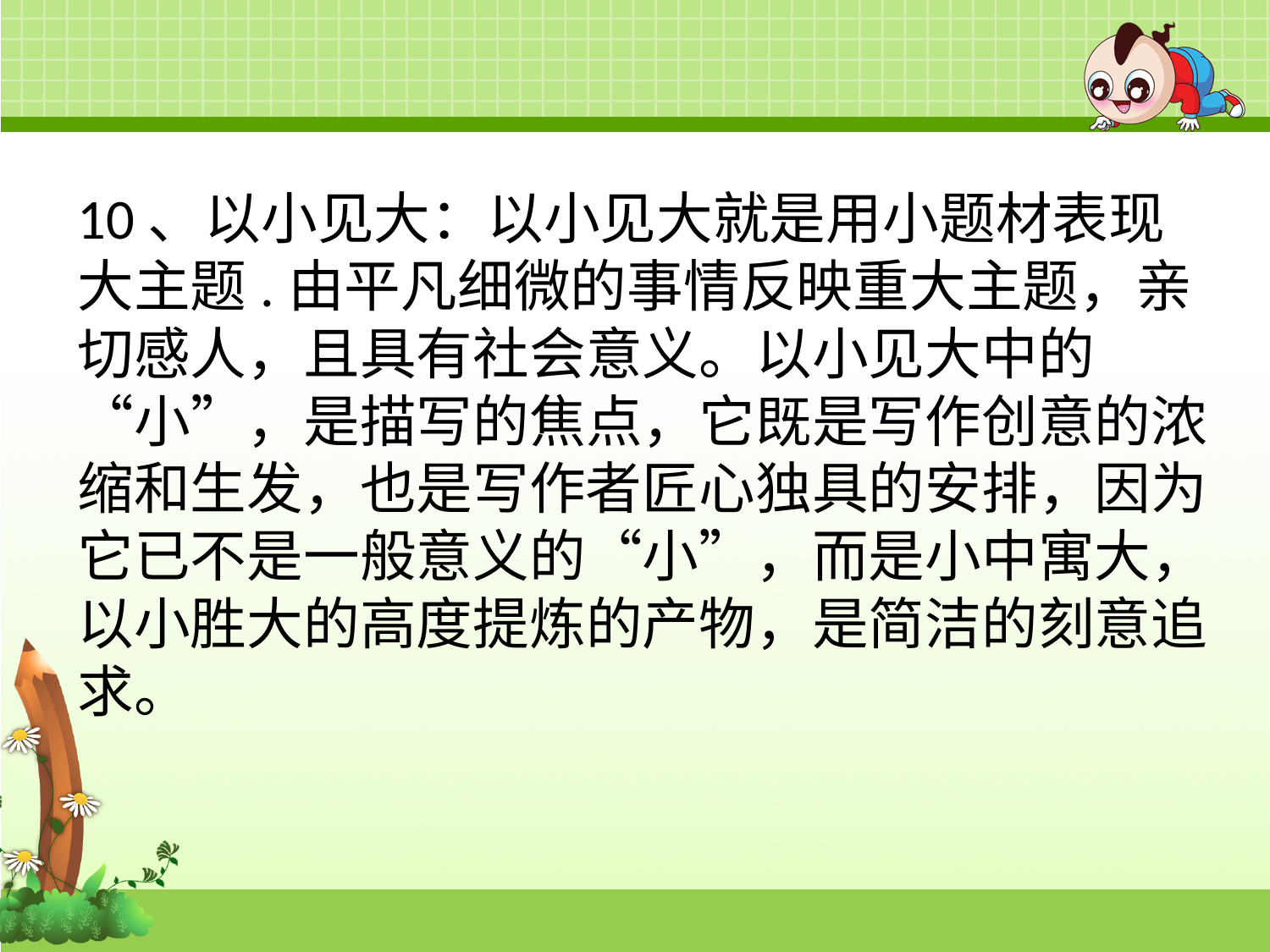

10、以小见大：以小见大就是用小题材表现大主题.由平凡细微的事情反映重大主题，亲切感人，且具有社会意义。以小见大中的“小”，是描写的焦点，它既是写作创意的浓缩和生发，也是写作者匠心独具的安排，因为它已不是一般意义的“小”，而是小中寓大，以小胜大的高度提炼的产物，是简洁的刻意追求。